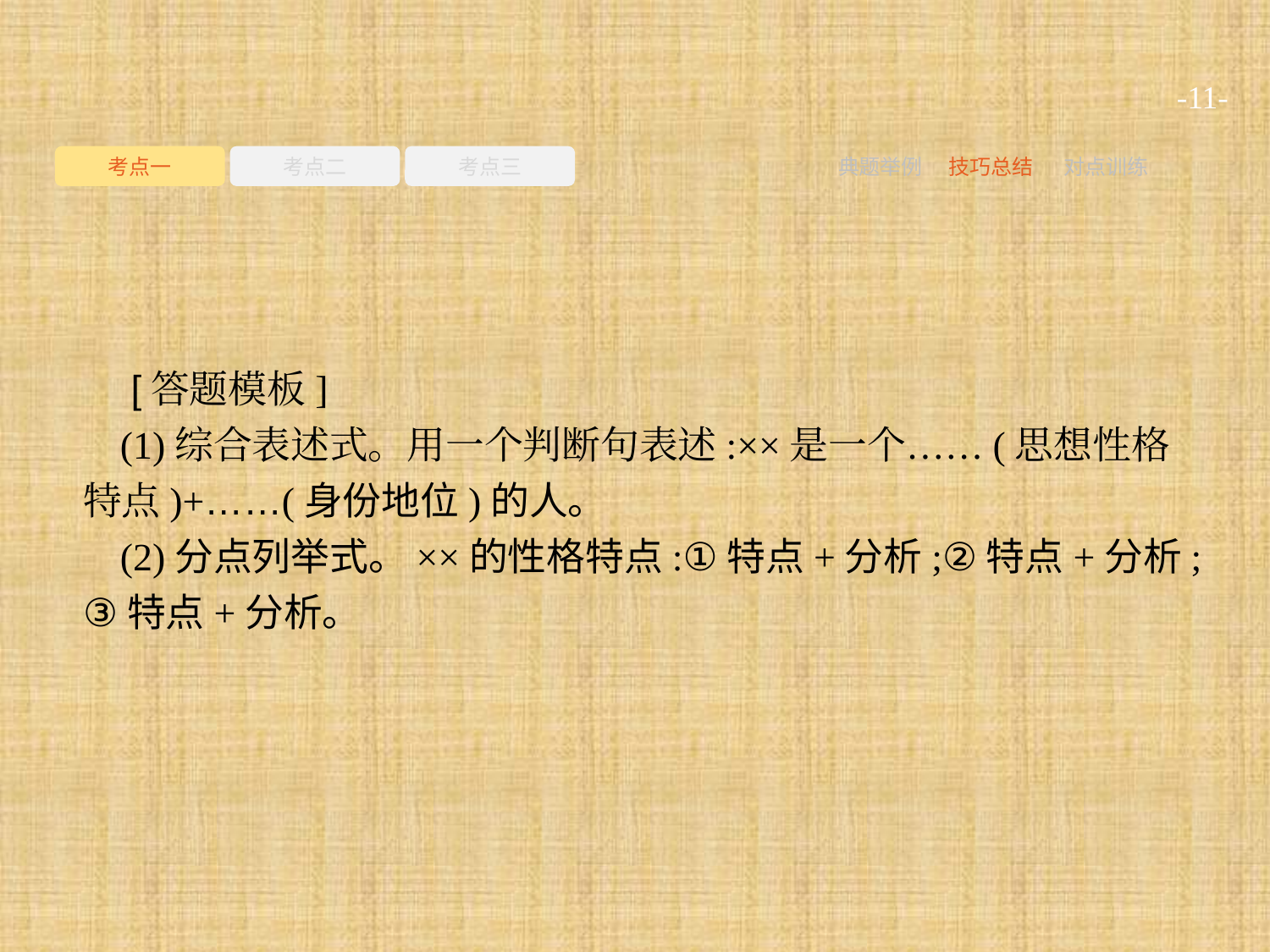

-11-
考点一
考点二
考点三
典题举例
技巧总结
对点训练
 [答题模板]
(1)综合表述式。用一个判断句表述:××是一个……(思想性格特点)+……(身份地位)的人。
(2)分点列举式。××的性格特点:①特点+分析;②特点+分析;③特点+分析。